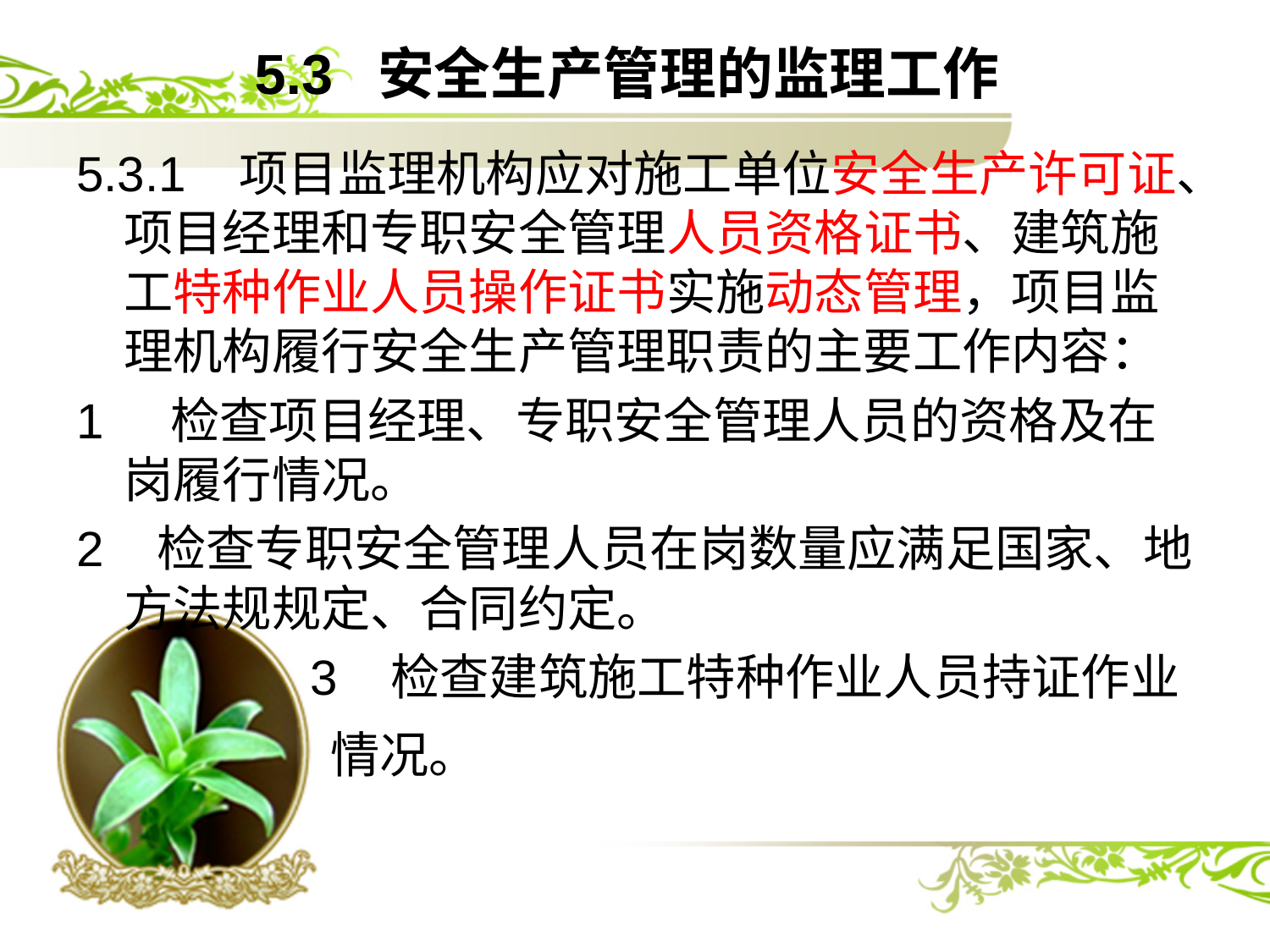

# 5.3  安全生产管理的监理工作
5.3.1   项目监理机构应对施工单位安全生产许可证、项目经理和专职安全管理人员资格证书、建筑施工特种作业人员操作证书实施动态管理，项目监理机构履行安全生产管理职责的主要工作内容：
1    检查项目经理、专职安全管理人员的资格及在岗履行情况。
2   检查专职安全管理人员在岗数量应满足国家、地方法规规定、合同约定。
                 3   检查建筑施工特种作业人员持证作业
                      情况。